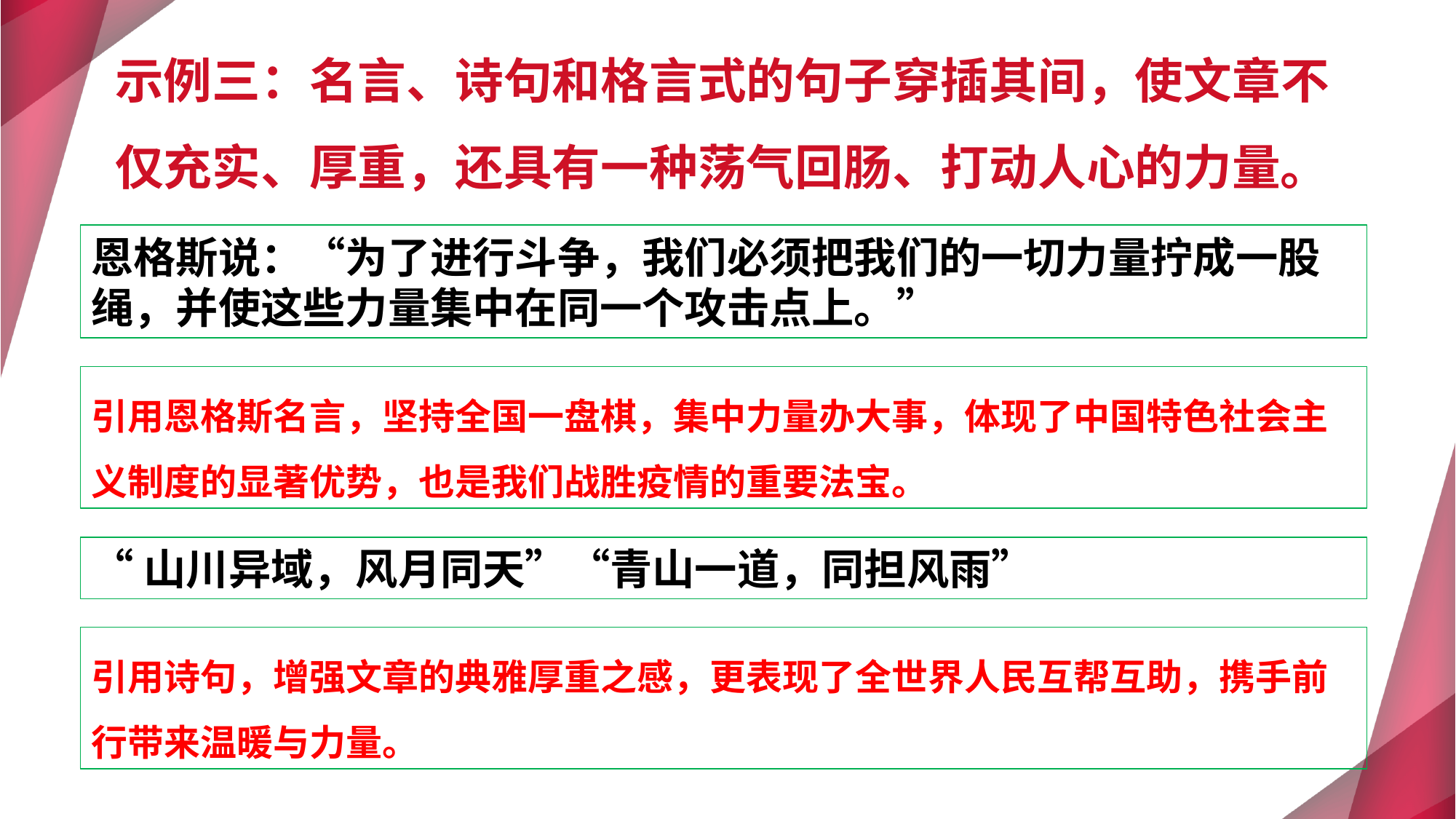

示例三：名言、诗句和格言式的句子穿插其间，使文章不仅充实、厚重，还具有一种荡气回肠、打动人心的力量。
e7d195523061f1c0f55f9af68525816972d868573ada39bc763F3977967589A5F92C178830C92595A6CE4D0132F8C206B2B04C416AAA86B7FD80AB023F78DAEB544E2F013E11B2B95AD21703D1C90034A379EC9026EFAAF5D8D3F6EDD7215B015B463D656B0929A814A5414683A393A7CC9BB506C975E20AD17C211CA623623BC48209FD1E344B18C2900D8641C9B362
恩格斯说：“为了进行斗争，我们必须把我们的一切力量拧成一股绳，并使这些力量集中在同一个攻击点上。”
引用恩格斯名言，坚持全国一盘棋，集中力量办大事，体现了中国特色社会主义制度的显著优势，也是我们战胜疫情的重要法宝。
“山川异域，风月同天”“青山一道，同担风雨”
引用诗句，增强文章的典雅厚重之感，更表现了全世界人民互帮互助，携手前行带来温暖与力量。